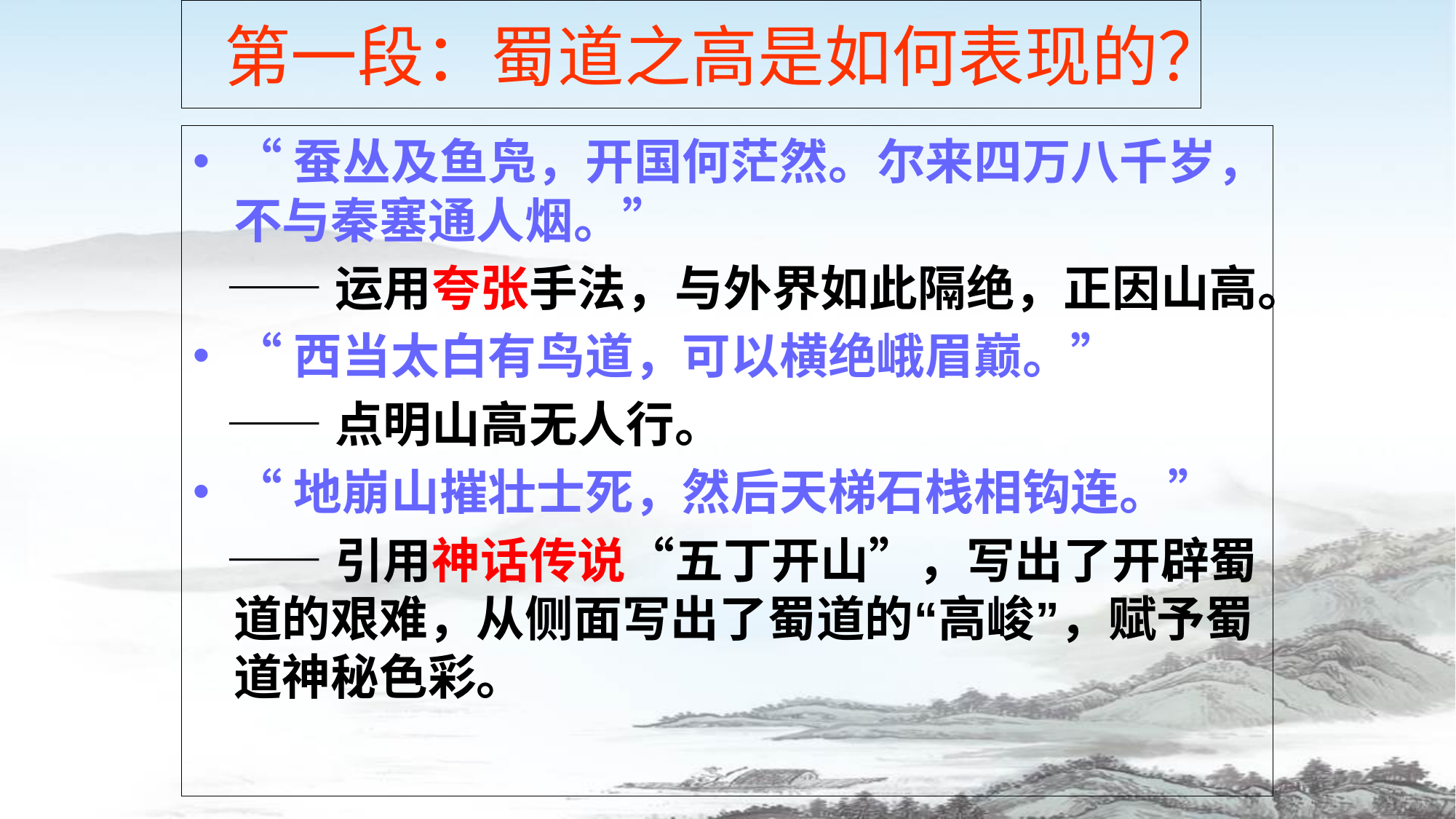

第一段：蜀道之高是如何表现的？
“蚕丛及鱼凫，开国何茫然。尔来四万八千岁，不与秦塞通人烟。”
   ——运用夸张手法，与外界如此隔绝，正因山高。
“西当太白有鸟道，可以横绝峨眉巅。”
   ——点明山高无人行。
“地崩山摧壮士死，然后天梯石栈相钩连。”
   ——引用神话传说“五丁开山”，写出了开辟蜀道的艰难，从侧面写出了蜀道的“高峻”，赋予蜀道神秘色彩。